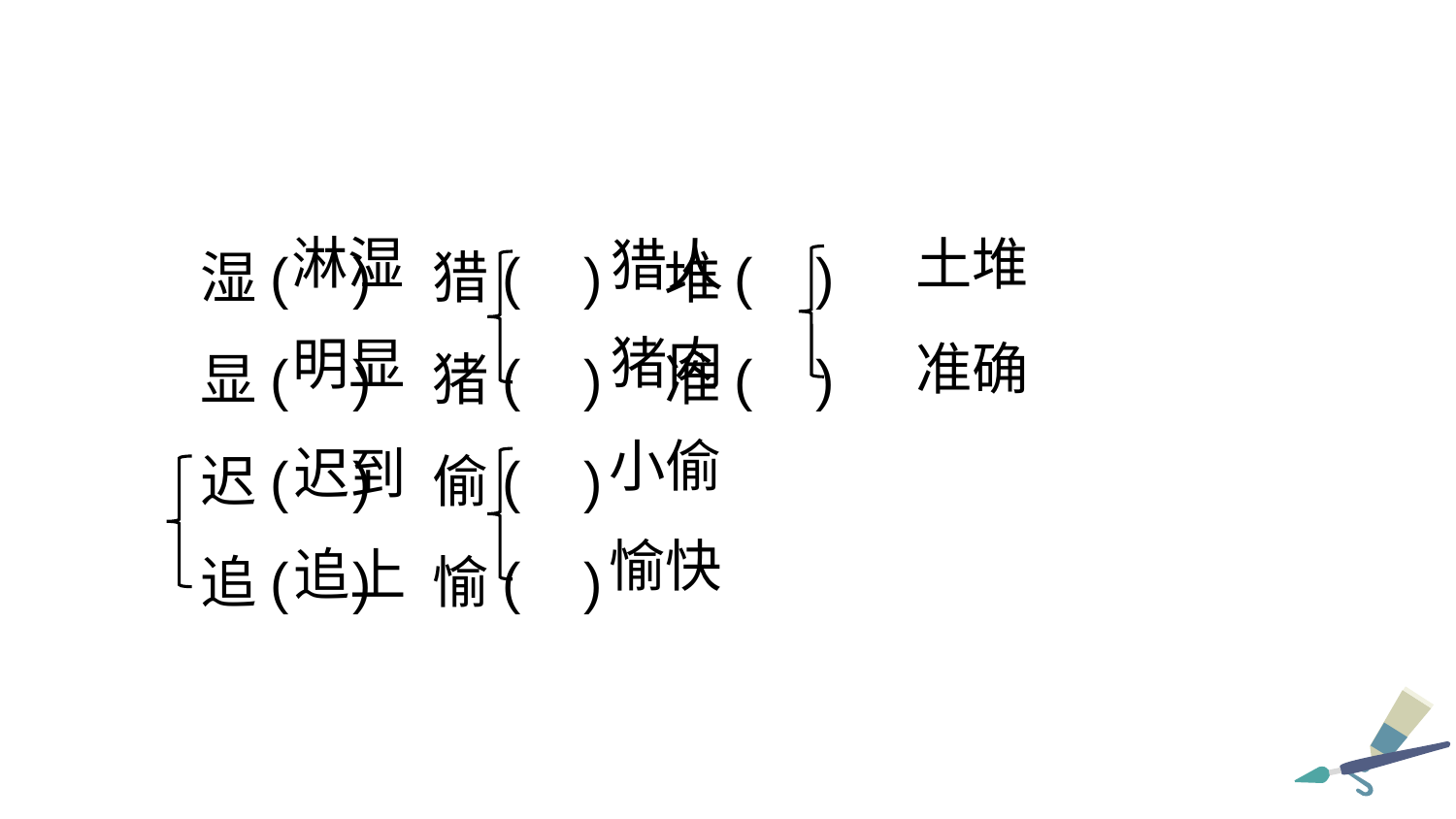

湿(    )   猎(    )   堆(    )
显(    )   猪(    )   准(    )
迟(    )   偷(    )
追(    )   愉(    )
淋湿
土堆
猎人

猪肉
明显
准确
小偷
迟到

愉快
追上